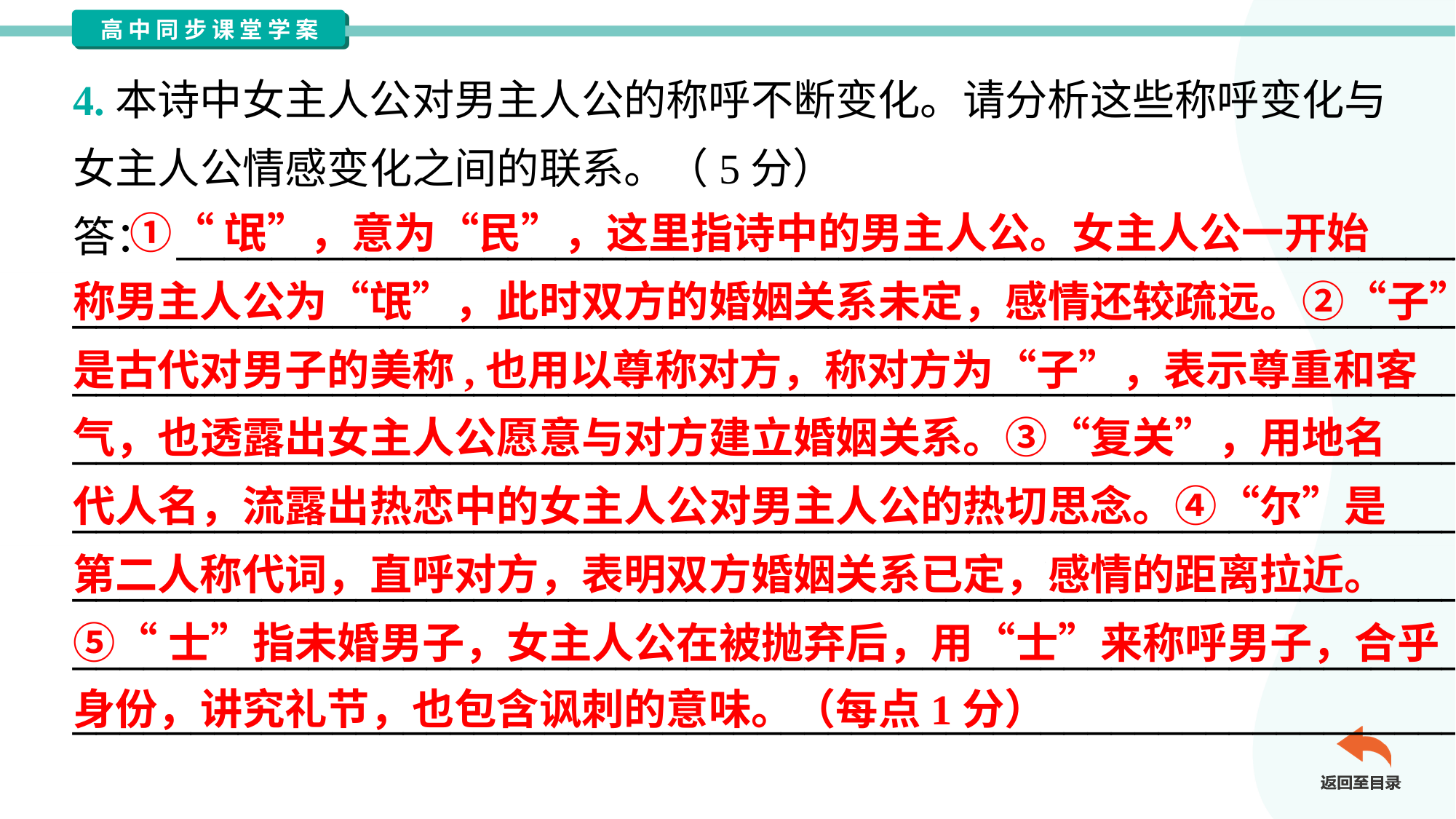

4.本诗中女主人公对男主人公的称呼不断变化。请分析这些称呼变化与
女主人公情感变化之间的联系。（5分）
答： ________________________________________________________
_____________________________________________________________
_____________________________________________________________
_____________________________________________________________
_____________________________________________________________
_____________________________________________________________
_____________________________________________________________
_____________________________________________________________
      ①“氓”，意为“民”，这里指诗中的男主人公。女主人公一开始
称男主人公为“氓”，此时双方的婚姻关系未定，感情还较疏远。②“子”
是古代对男子的美称,也用以尊称对方，称对方为“子”，表示尊重和客
气，也透露出女主人公愿意与对方建立婚姻关系。③“复关”，用地名
代人名，流露出热恋中的女主人公对男主人公的热切思念。④“尔”是
第二人称代词，直呼对方，表明双方婚姻关系已定，感情的距离拉近。
⑤“士”指未婚男子，女主人公在被抛弃后，用“士”来称呼男子，合乎
身份，讲究礼节，也包含讽刺的意味。（每点1分）